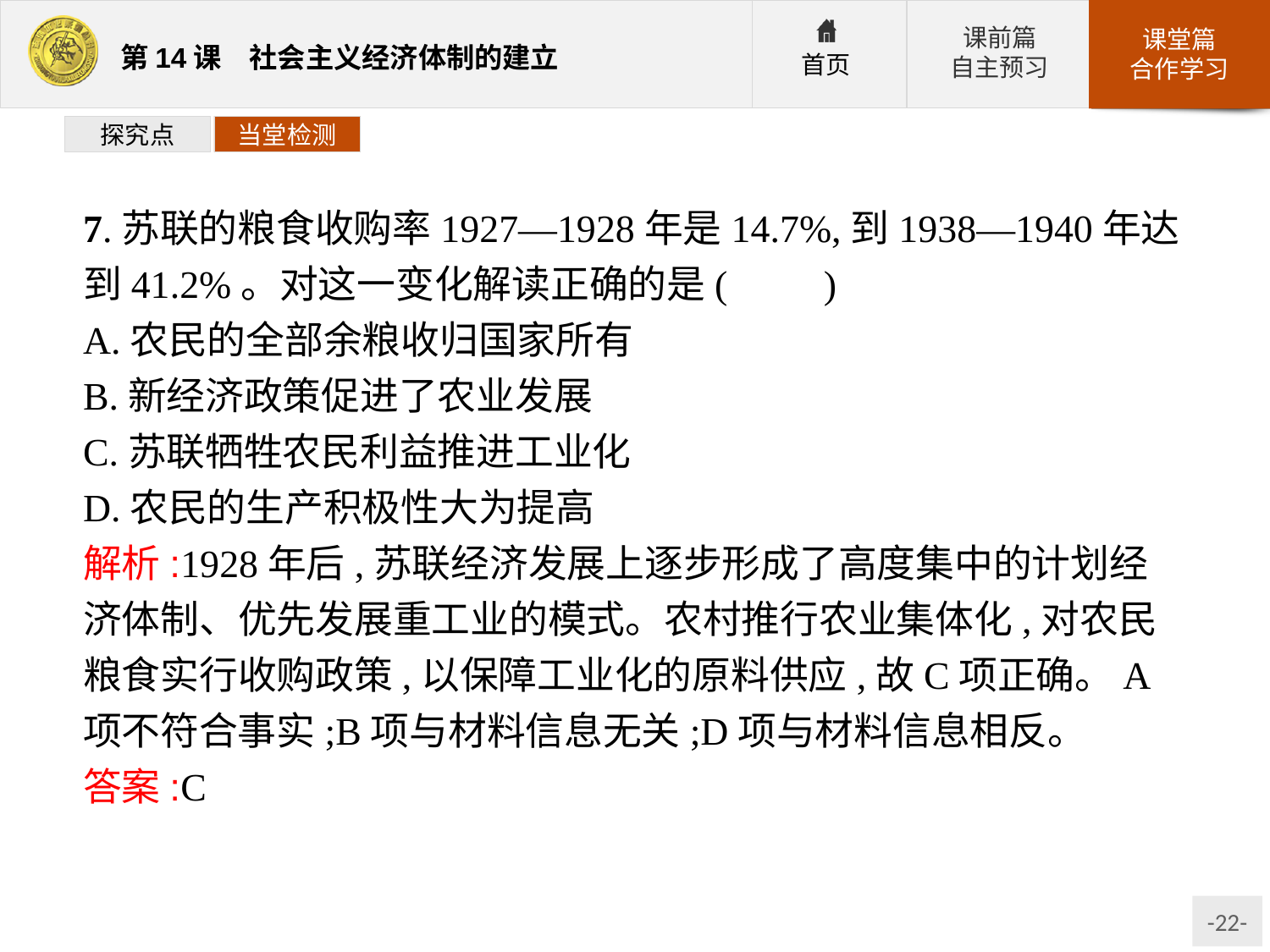

探究点
当堂检测
7.苏联的粮食收购率1927—1928年是14.7%,到1938—1940年达到41.2%。对这一变化解读正确的是(　　)
A.农民的全部余粮收归国家所有
B.新经济政策促进了农业发展
C.苏联牺牲农民利益推进工业化
D.农民的生产积极性大为提高
解析:1928年后,苏联经济发展上逐步形成了高度集中的计划经济体制、优先发展重工业的模式。农村推行农业集体化,对农民粮食实行收购政策,以保障工业化的原料供应,故C项正确。A项不符合事实;B项与材料信息无关;D项与材料信息相反。
答案:C